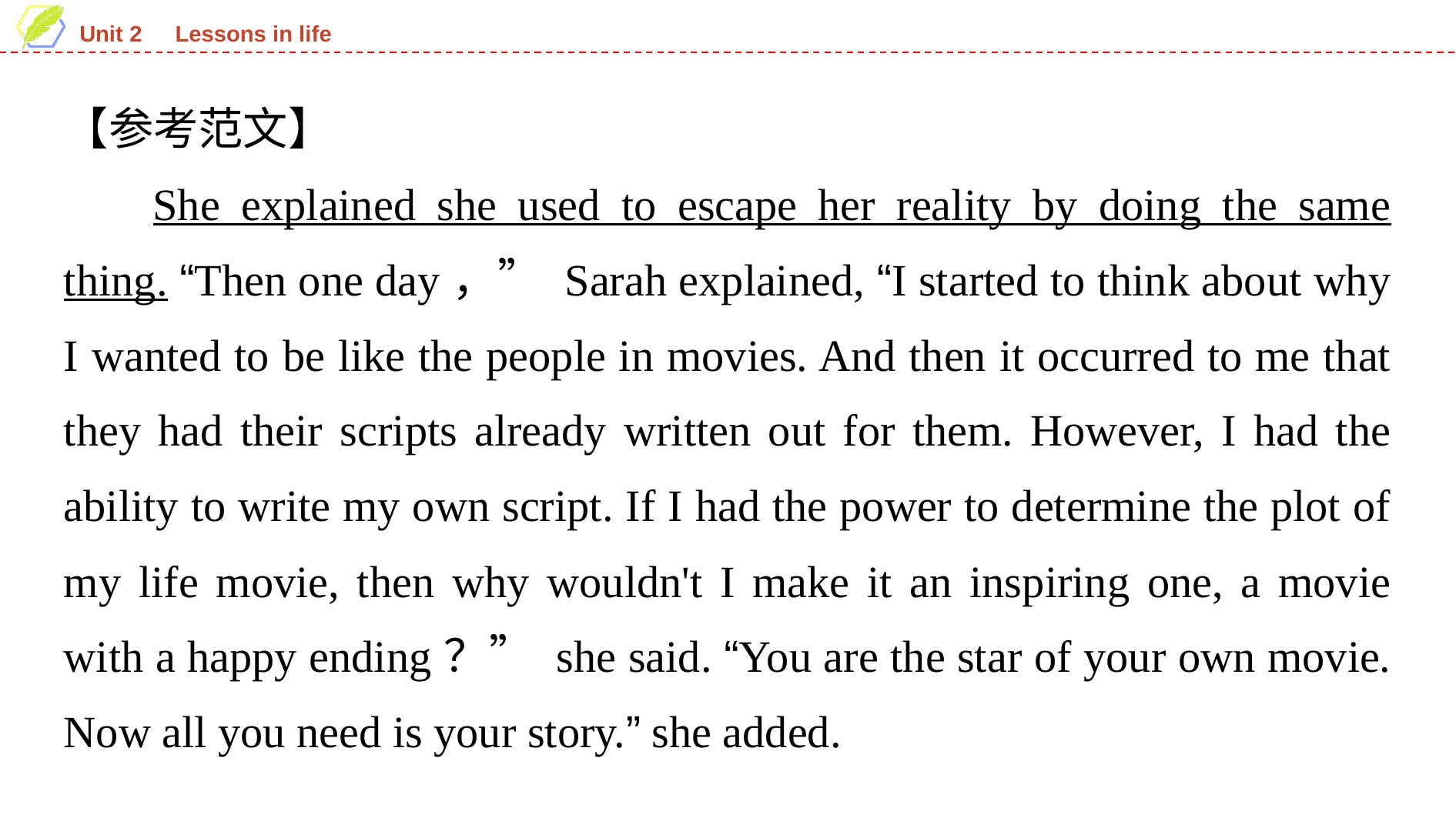

【参考范文】
She explained she used to escape her reality by doing the same thing. “Then one day，” Sarah explained, “I started to think about why I wanted to be like the people in movies. And then it occurred to me that they had their scripts already written out for them. However, I had the ability to write my own script. If I had the power to determine the plot of my life movie, then why wouldn't I make it an inspiring one, a movie with a happy ending？” she said. “You are the star of your own movie. Now all you need is your story.” she added.